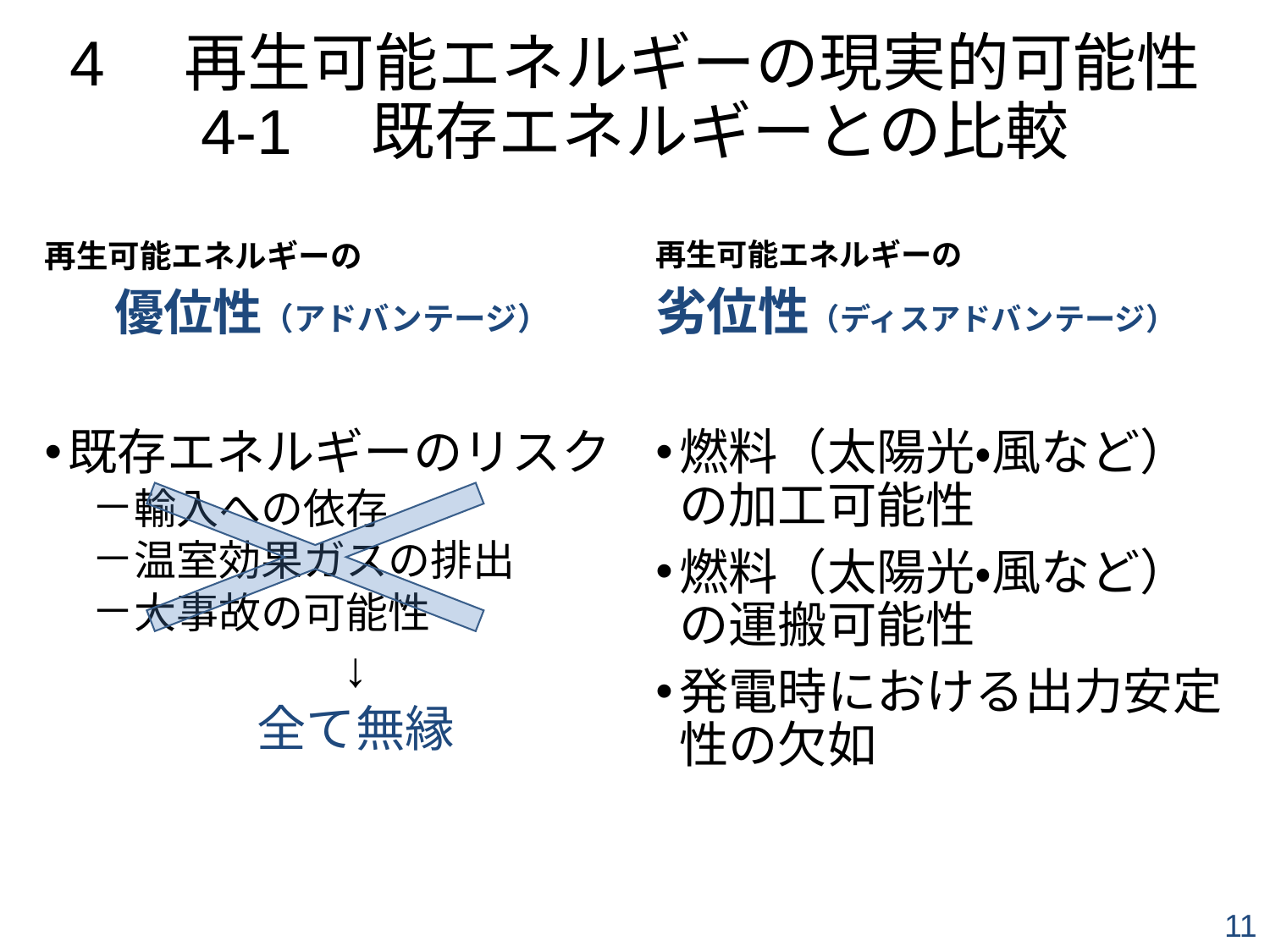

# 4　再生可能エネルギーの現実的可能性 4-1　既存エネルギーとの比較
再生可能エネルギーの
優位性（アドバンテージ）
再生可能エネルギーの
劣位性（ディスアドバンテージ）
既存エネルギーのリスク
輸入への依存
温室効果ガスの排出
大事故の可能性
↓
全て無縁

燃料（太陽光・風など）の加工可能性
燃料（太陽光・風など）の運搬可能性
発電時における出力安定性の欠如

11